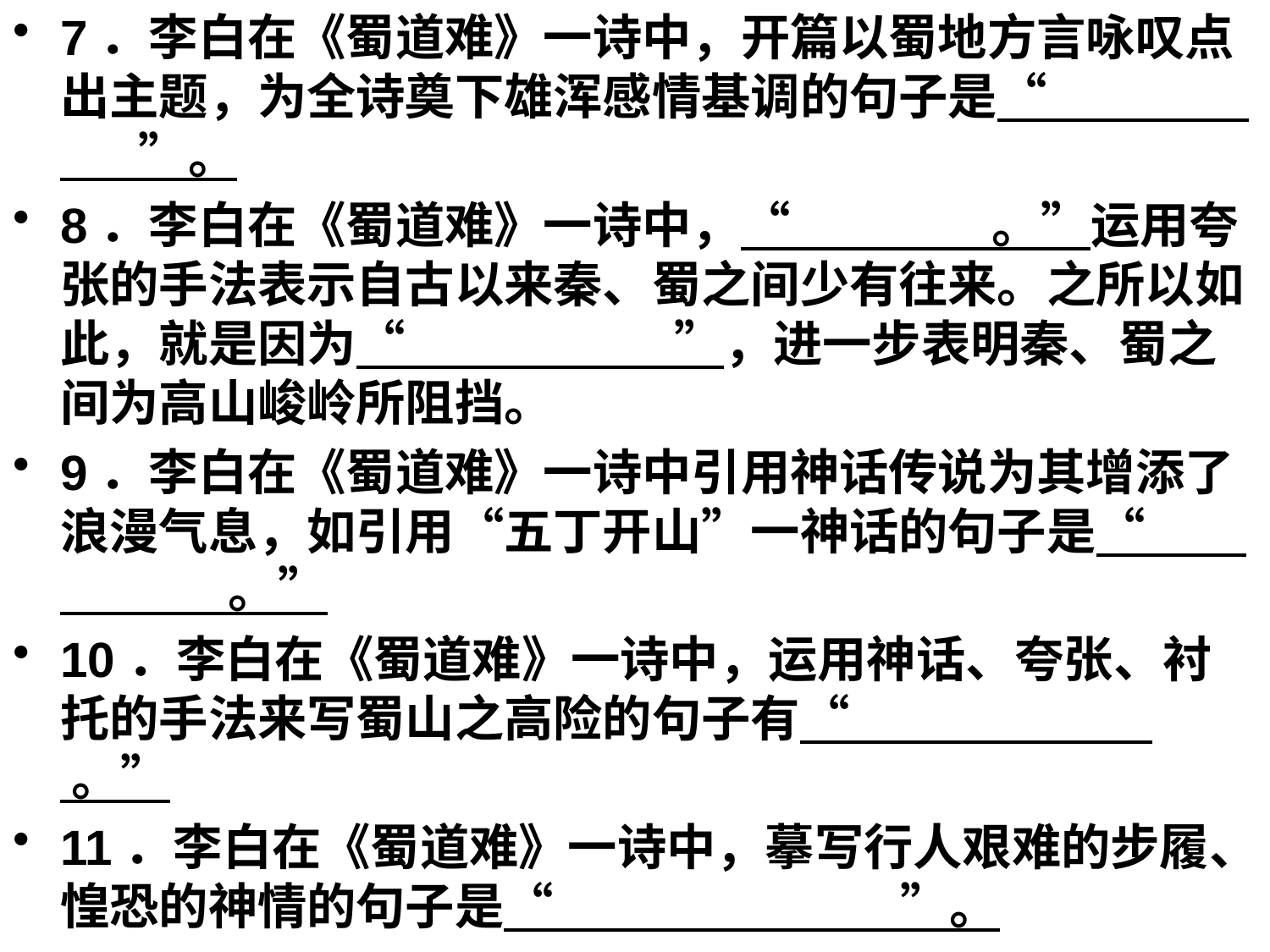

7．李白在《蜀道难》一诗中，开篇以蜀地方言咏叹点出主题，为全诗奠下雄浑感情基调的句子是“                          ”。
8．李白在《蜀道难》一诗中，“                  。”运用夸张的手法表示自古以来秦、蜀之间少有往来。之所以如此，就是因为“                        ”，进一步表明秦、蜀之间为高山峻岭所阻挡。
9．李白在《蜀道难》一诗中引用神话传说为其增添了浪漫气息，如引用“五丁开山”一神话的句子是“                         。”
10．李白在《蜀道难》一诗中，运用神话、夸张、衬托的手法来写蜀山之高险的句子有“                             。”
11．李白在《蜀道难》一诗中，摹写行人艰难的步履、惶恐的神情的句子是“                               ”。
#